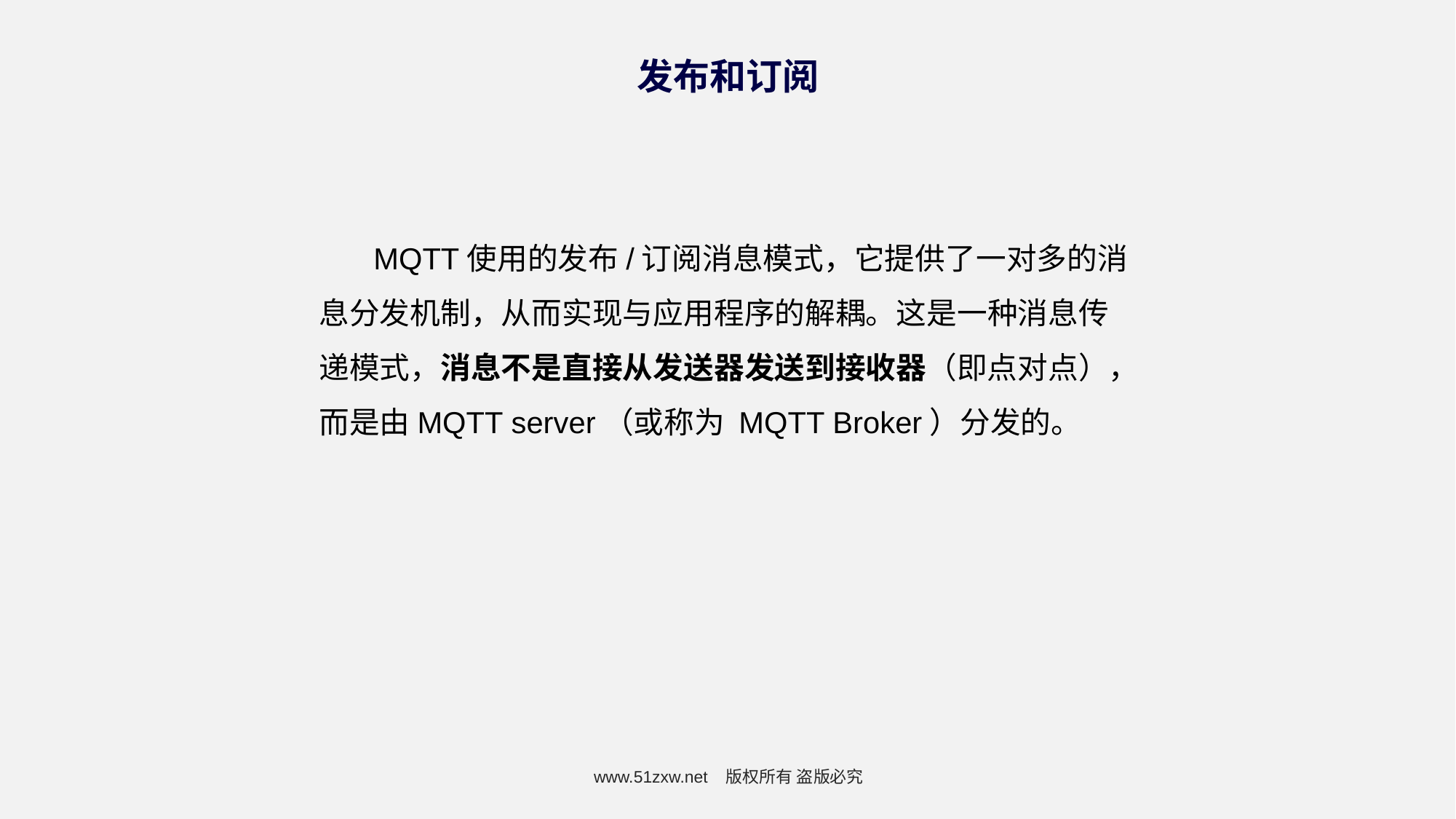

发布和订阅
MQTT使用的发布/订阅消息模式，它提供了一对多的消息分发机制，从而实现与应用程序的解耦。这是一种消息传递模式，消息不是直接从发送器发送到接收器（即点对点），而是由MQTT server（或称为 MQTT Broker）分发的。
www.51zxw.net   版权所有 盗版必究